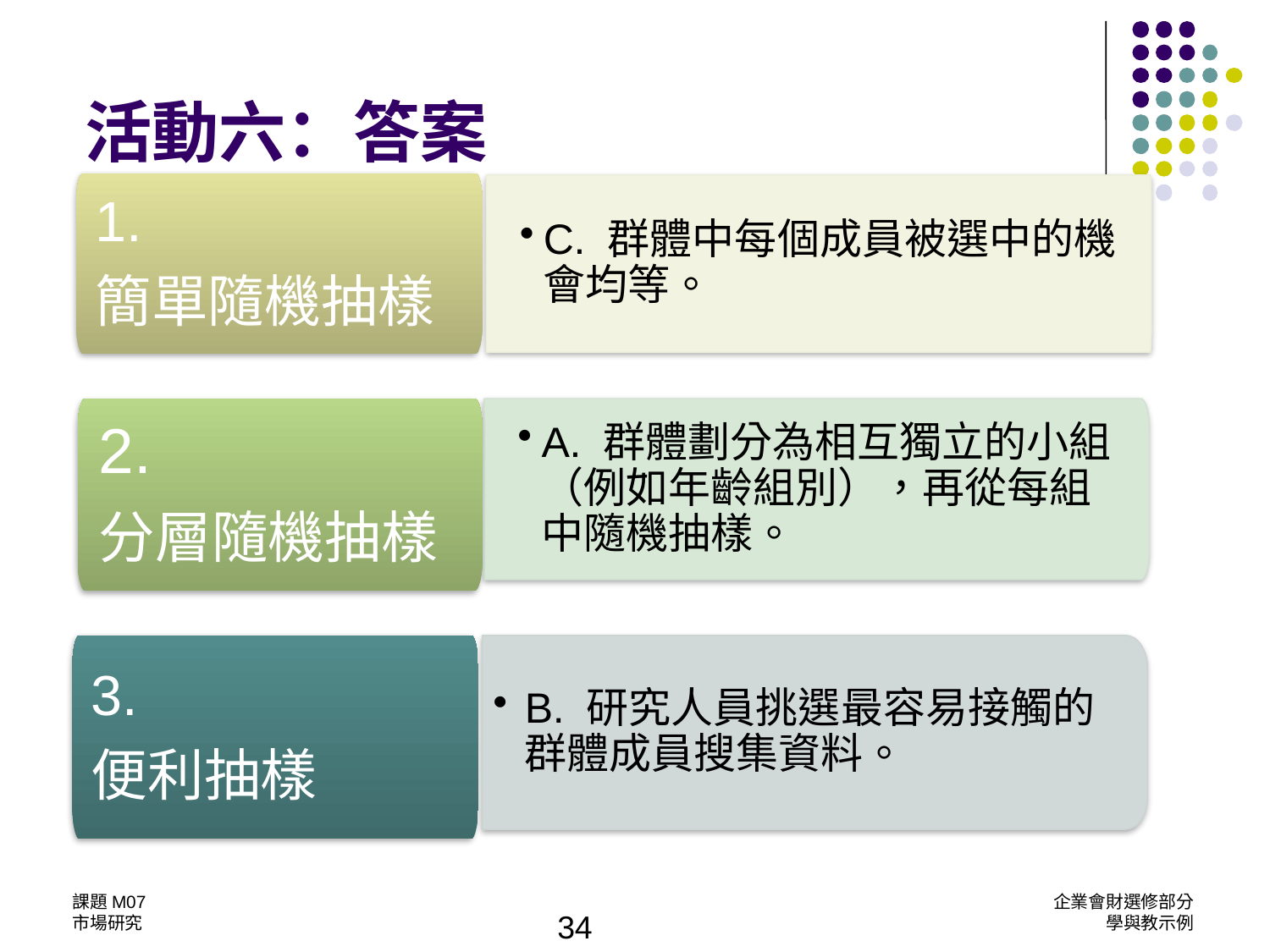

活動六：答案
1.
簡單隨機抽樣
C. 群體中每個成員被選中的機會均等。
2.
分層隨機抽樣
A. 群體劃分為相互獨立的小組（例如年齡組別），再從每組中隨機抽樣。
B. 研究人員挑選最容易接觸的群體成員搜集資料。
3.
便利抽樣